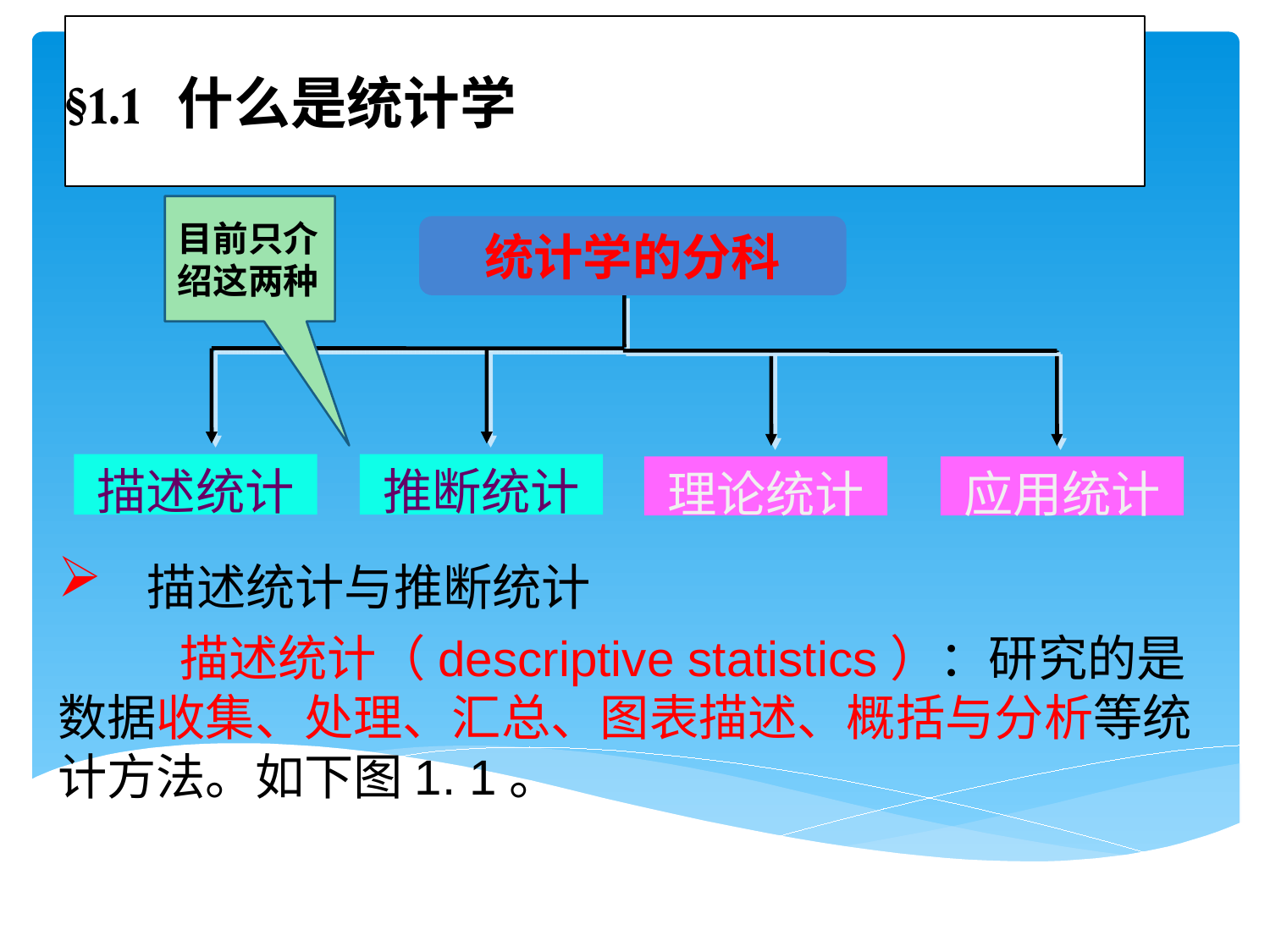

# §1.1  什么是统计学
目前只介绍这两种

 描述统计与推断统计
          描述统计（descriptive statistics）：研究的是数据收集、处理、汇总、图表描述、概括与分析等统计方法。如下图1. 1。
统计学的分科

描述统计
推断统计

理论统计
应用统计